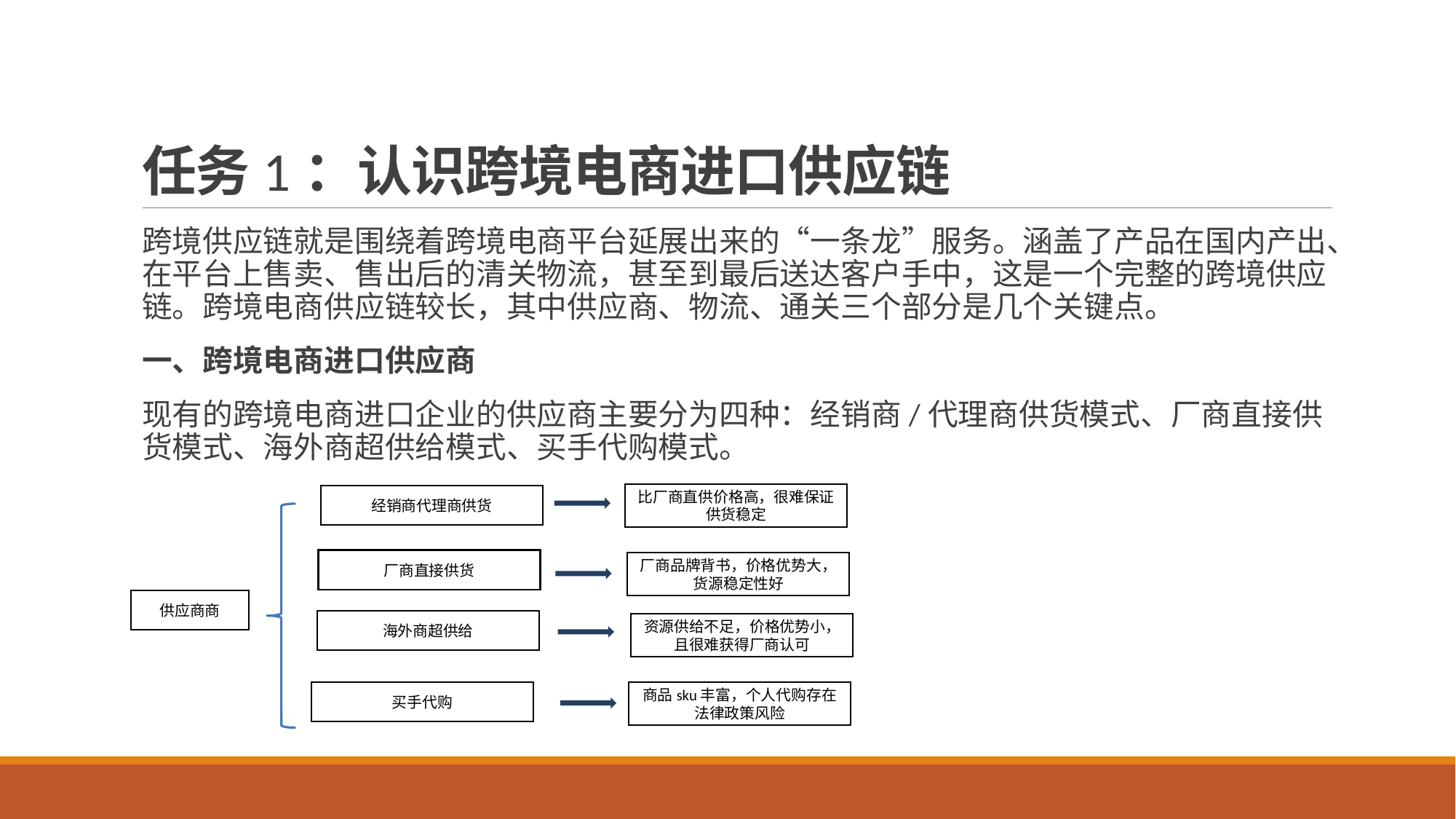

# 任务1：认识跨境电商进口供应链
跨境供应链就是围绕着跨境电商平台延展出来的“一条龙”服务。涵盖了产品在国内产出、在平台上售卖、售出后的清关物流，甚至到最后送达客户手中，这是一个完整的跨境供应链。跨境电商供应链较长，其中供应商、物流、通关三个部分是几个关键点。
一、跨境电商进口供应商
现有的跨境电商进口企业的供应商主要分为四种：经销商/代理商供货模式、厂商直接供货模式、海外商超供给模式、买手代购模式。

比厂商直供价格高，很难保证供货稳定
经销商代理商供货

厂商直接供货
厂商品牌背书，价格优势大，货源稳定性好

供应商商
海外商超供给
资源供给不足，价格优势小，且很难获得厂商认可

买手代购
商品sku丰富，个人代购存在法律政策风险